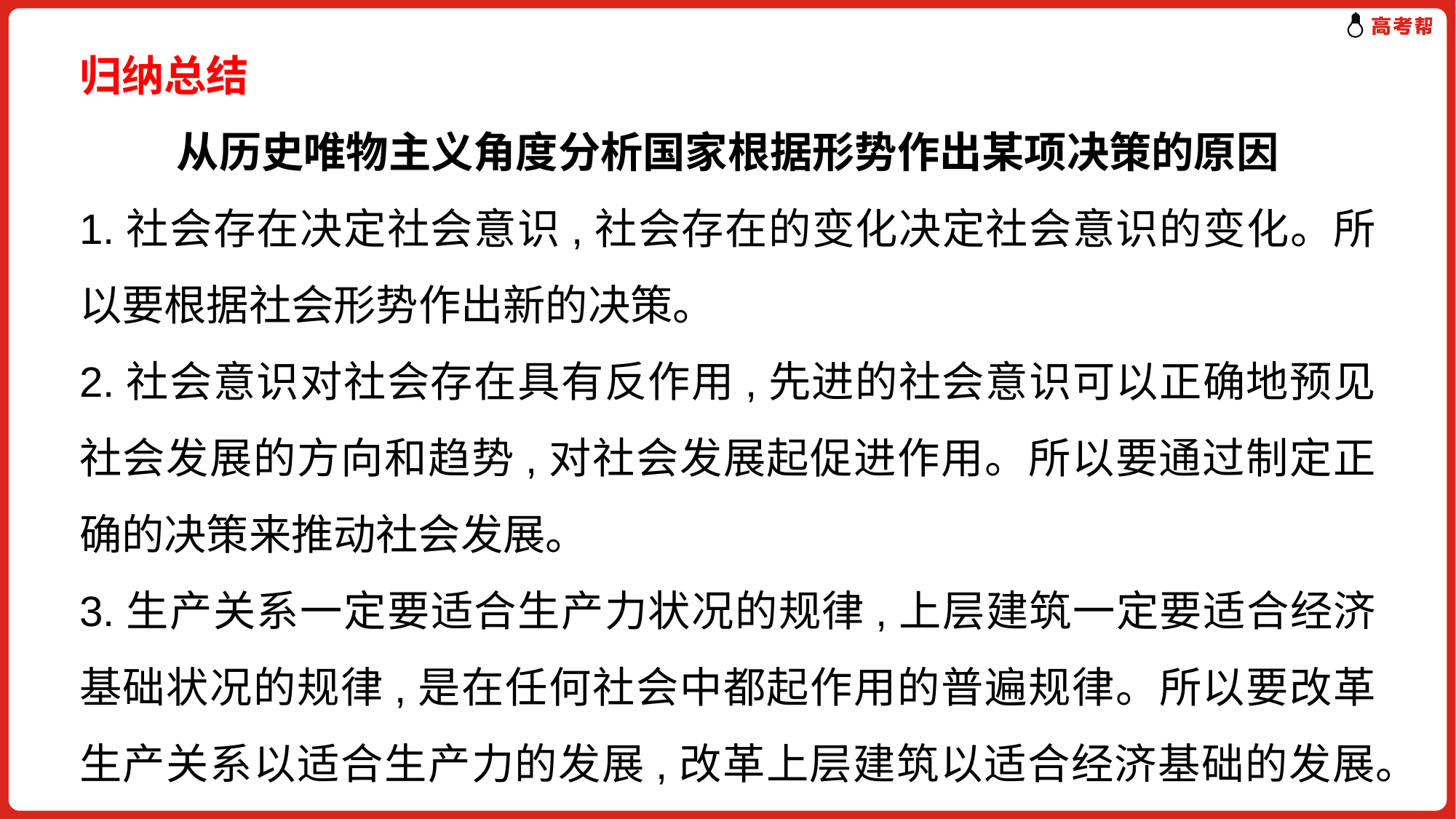

归纳总结
从历史唯物主义角度分析国家根据形势作出某项决策的原因
1.社会存在决定社会意识,社会存在的变化决定社会意识的变化。所以要根据社会形势作出新的决策。
2.社会意识对社会存在具有反作用,先进的社会意识可以正确地预见社会发展的方向和趋势,对社会发展起促进作用。所以要通过制定正确的决策来推动社会发展。
3.生产关系一定要适合生产力状况的规律,上层建筑一定要适合经济基础状况的规律,是在任何社会中都起作用的普遍规律。所以要改革生产关系以适合生产力的发展,改革上层建筑以适合经济基础的发展。